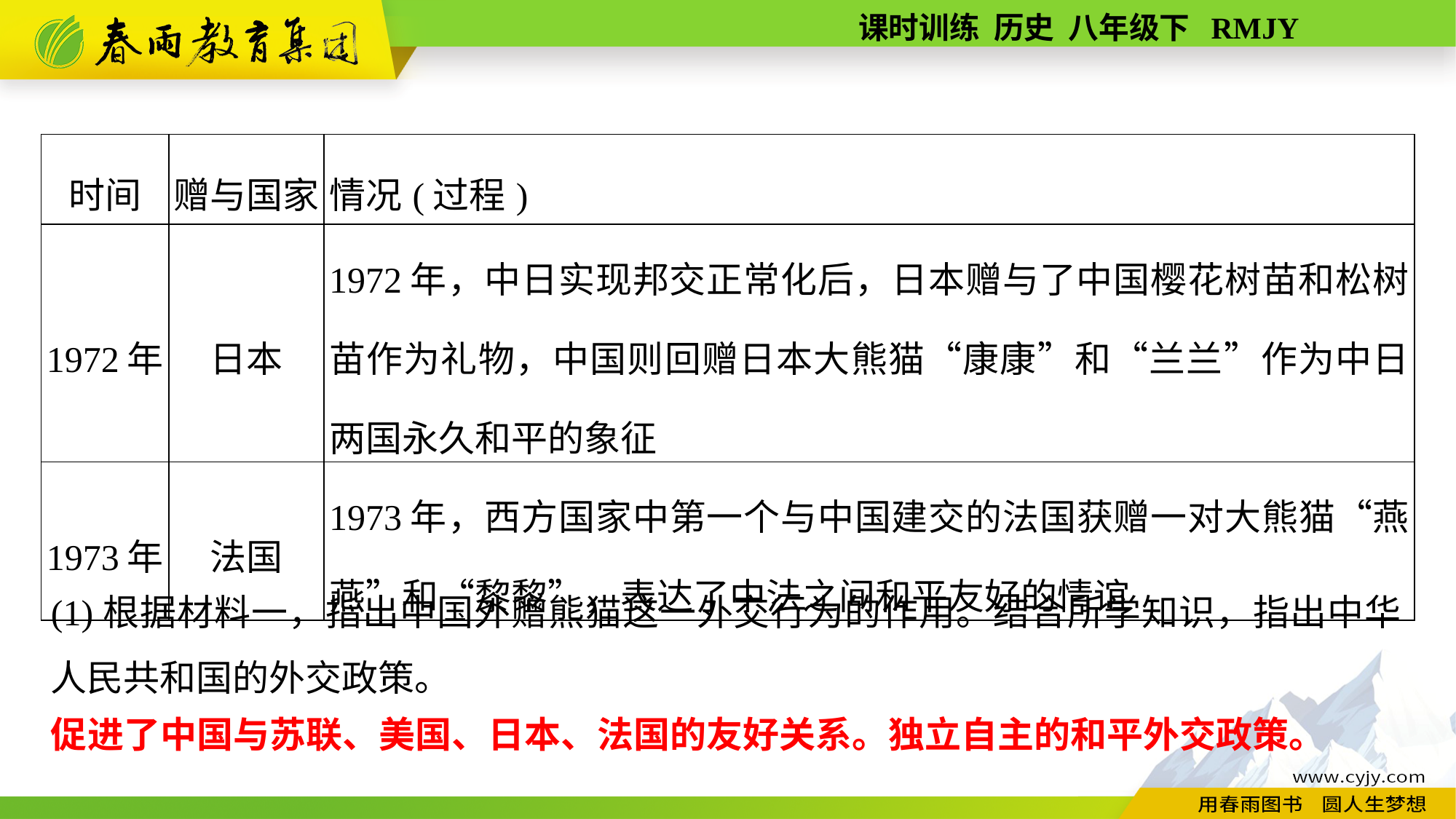

| 时间 | 赠与国家 | 情况(过程) |
| --- | --- | --- |
| 1972年 | 日本 | 1972年，中日实现邦交正常化后，日本赠与了中国樱花树苗和松树苗作为礼物，中国则回赠日本大熊猫“康康”和“兰兰”作为中日两国永久和平的象征 |
| 1973年 | 法国 | 1973年，西方国家中第一个与中国建交的法国获赠一对大熊猫“燕燕”和“黎黎”，表达了中法之间和平友好的情谊 |
(1)根据材料一，指出中国外赠熊猫这一外交行为的作用。结合所学知识，指出中华人民共和国的外交政策。
促进了中国与苏联、美国、日本、法国的友好关系。独立自主的和平外交政策。